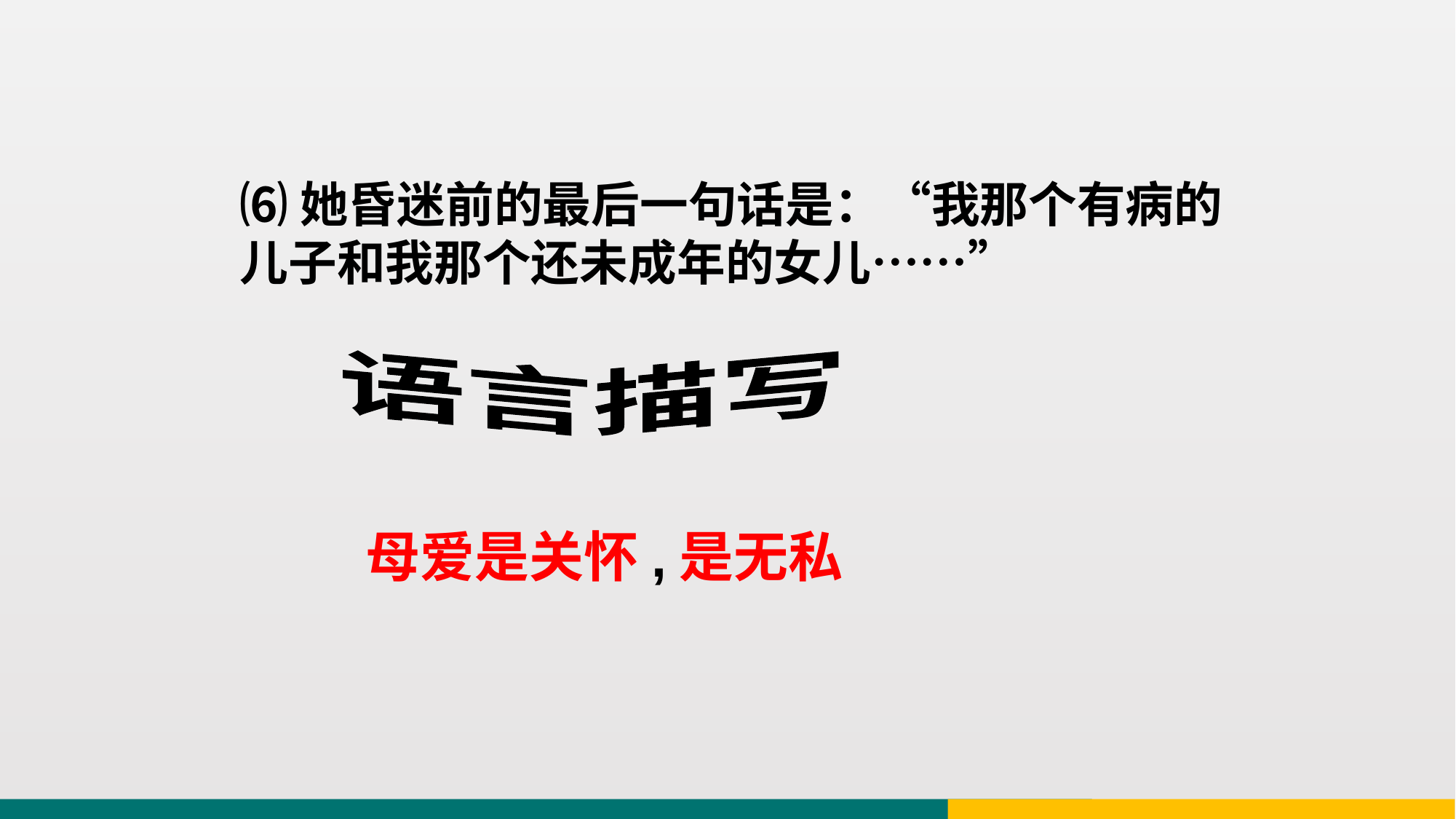

⑹她昏迷前的最后一句话是：“我那个有病的儿子和我那个还未成年的女儿……”
语言描写
母爱是关怀,是无私